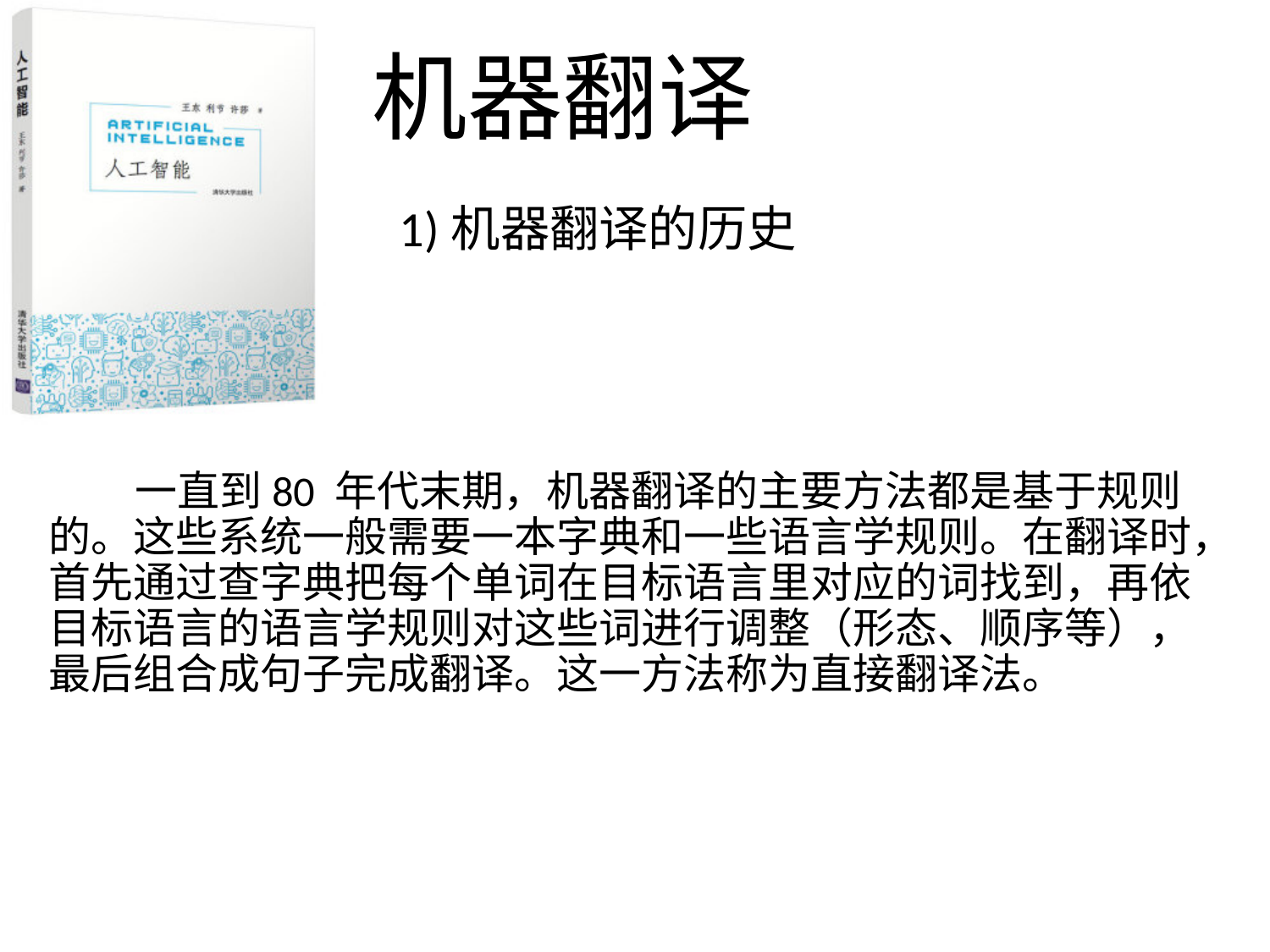

机器翻译
1)机器翻译的历史
        一直到80 年代末期，机器翻译的主要方法都是基于规则的。这些系统一般需要一本字典和一些语言学规则。在翻译时，首先通过查字典把每个单词在目标语言里对应的词找到，再依目标语言的语言学规则对这些词进行调整（形态、顺序等），最后组合成句子完成翻译。这一方法称为直接翻译法。